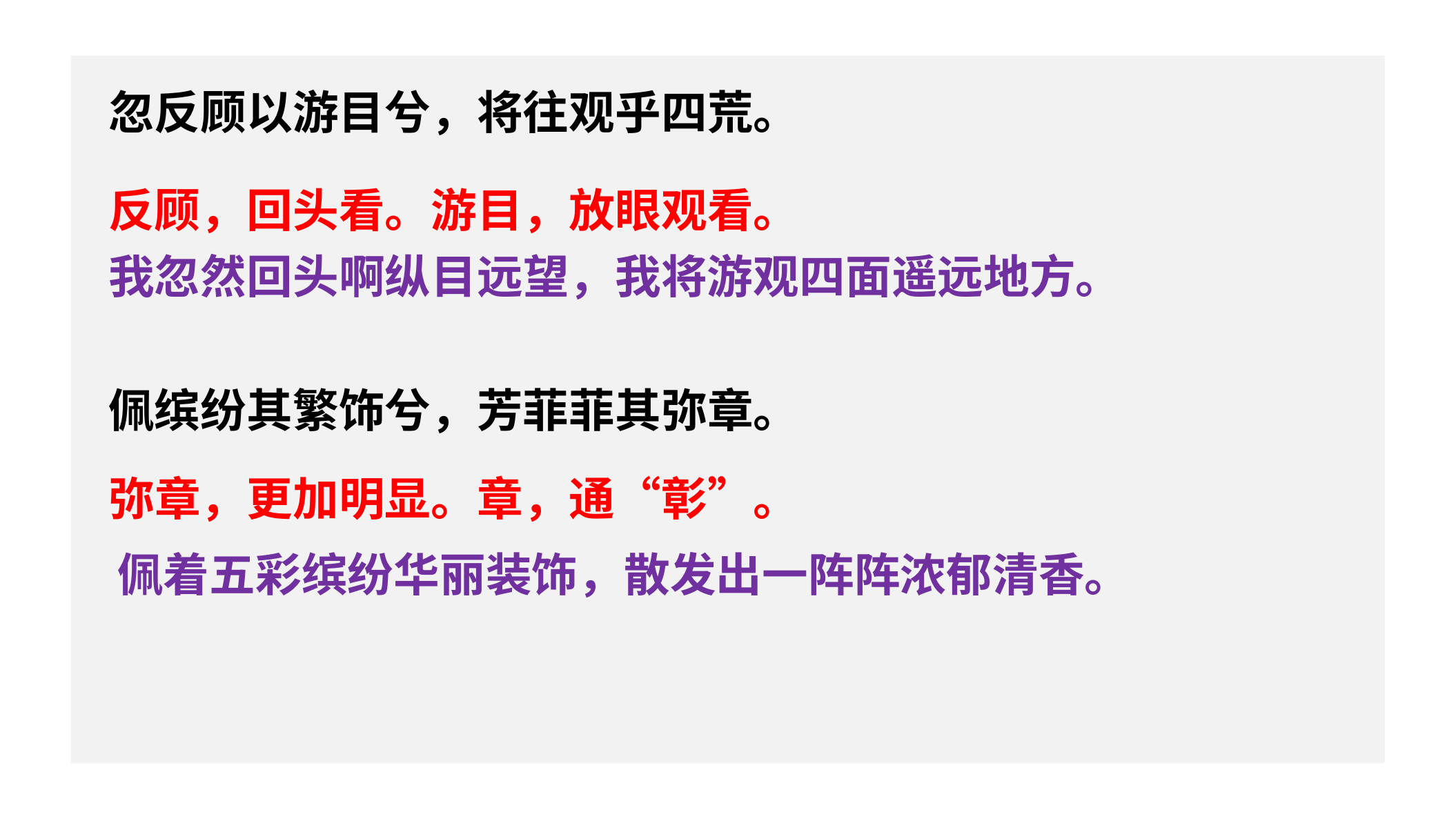

忽反顾以游目兮，将往观乎四荒。
反顾，回头看。游目，放眼观看。
我忽然回头啊纵目远望，我将游观四面遥远地方。
佩缤纷其繁饰兮，芳菲菲其弥章。
弥章，更加明显。章，通“彰”。
佩着五彩缤纷华丽装饰，散发出一阵阵浓郁清香。